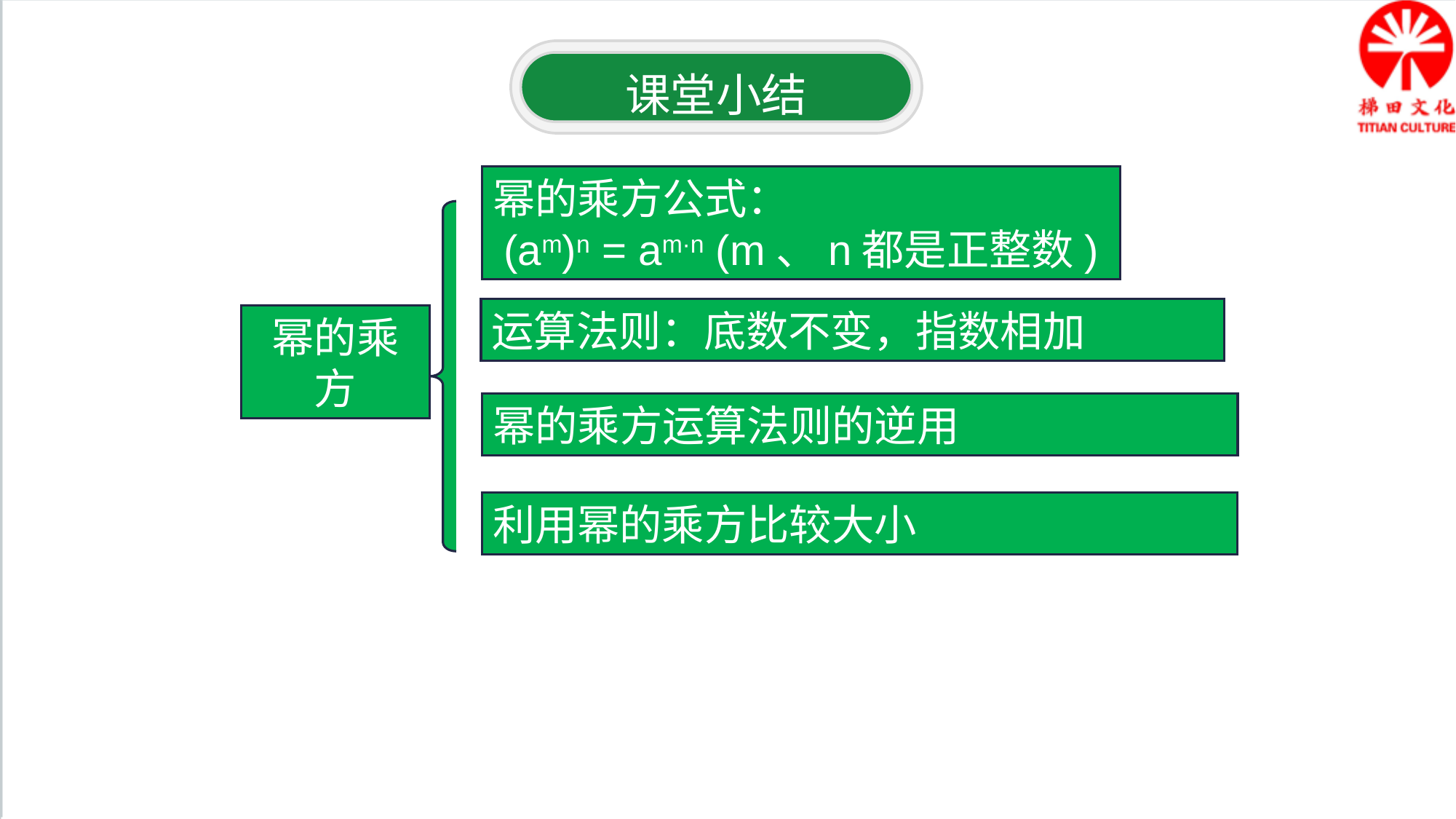

课堂小结
幂的乘方公式：
(am)n = am·n (m、n都是正整数)

运算法则：底数不变，指数相加
幂的乘方
幂的乘方运算法则的逆用
利用幂的乘方比较大小